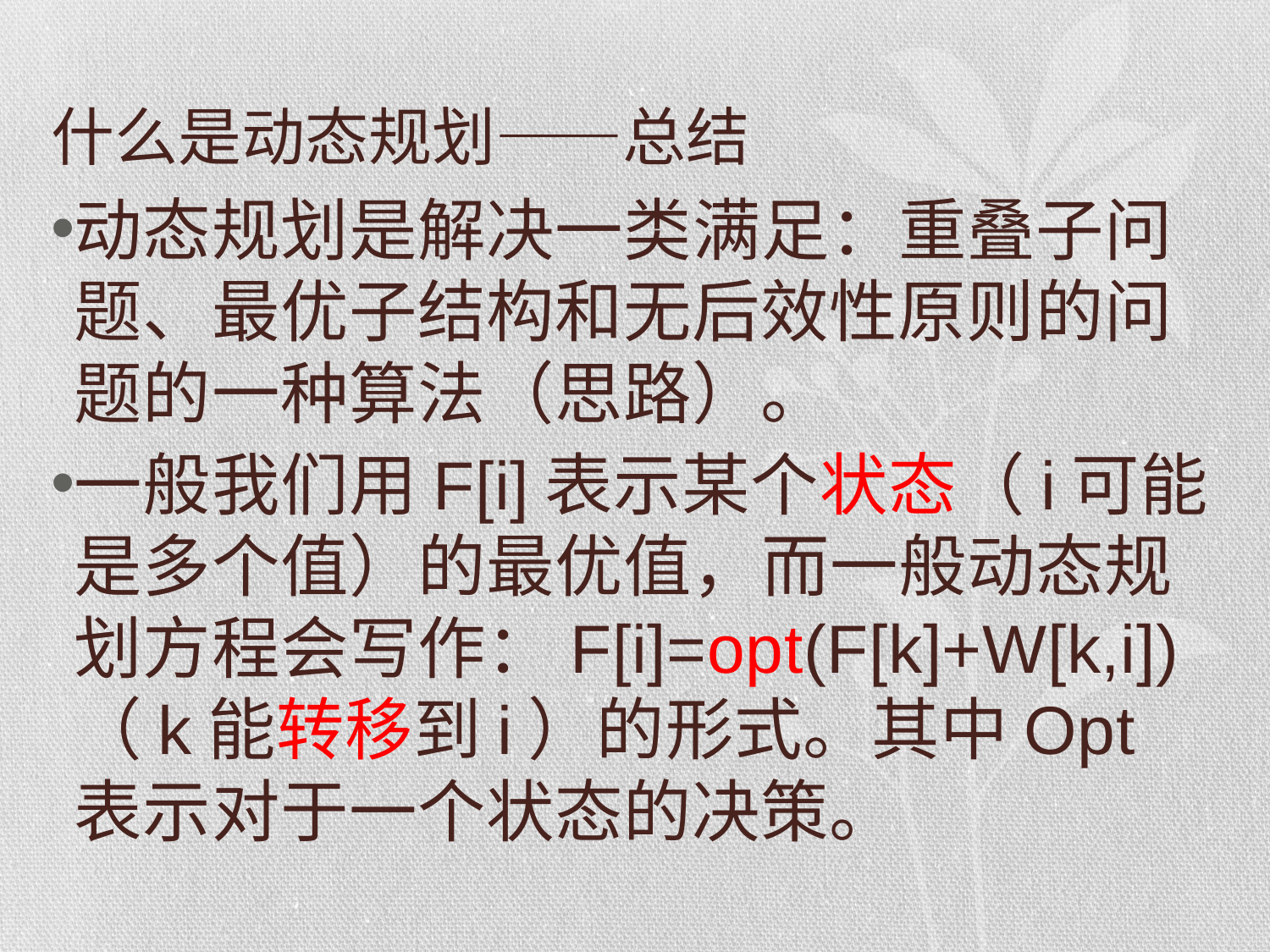

# 什么是动态规划——总结
动态规划是解决一类满足：重叠子问题、最优子结构和无后效性原则的问题的一种算法（思路）。
一般我们用F[i]表示某个状态（i可能是多个值）的最优值，而一般动态规划方程会写作：F[i]=opt(F[k]+W[k,i])（k能转移到i）的形式。其中Opt表示对于一个状态的决策。